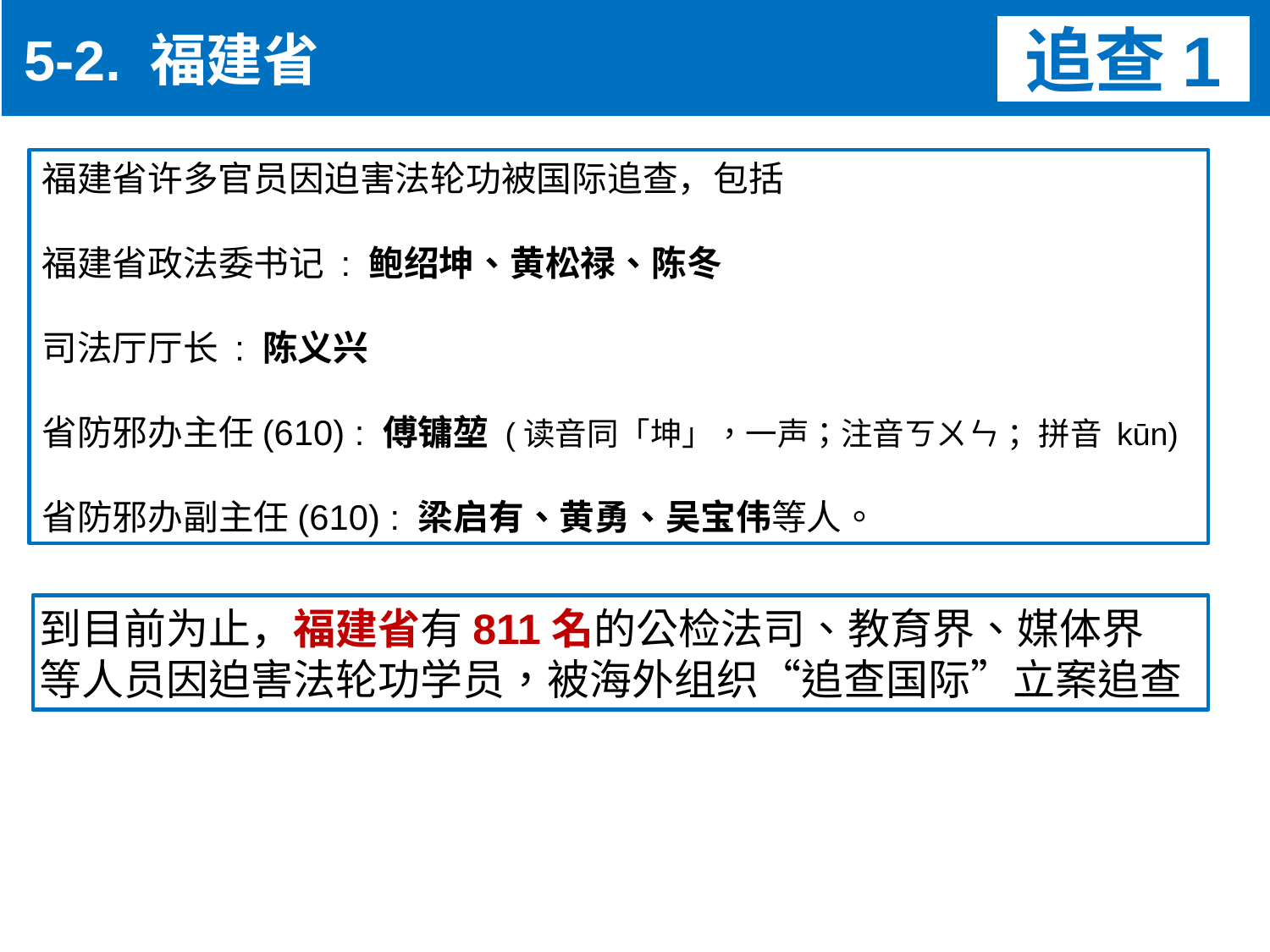

5-2. 福建省
追查1

福建省许多官员因迫害法轮功被国际追查，包括

福建省政法委书记 : 鲍绍坤、黄松禄、陈冬

司法厅厅长 : 陈义兴

省防邪办主任(610) : 傅镛堃 (读音同「坤」，一声；注音ㄎㄨㄣ ；拼音 kūn)

省防邪办副主任(610) : 梁启有、黄勇、吴宝伟等人。
到目前为止，福建省有811名的公检法司、教育界、媒体界
等人员因迫害法轮功学员，被海外组织“追查国际”立案追查